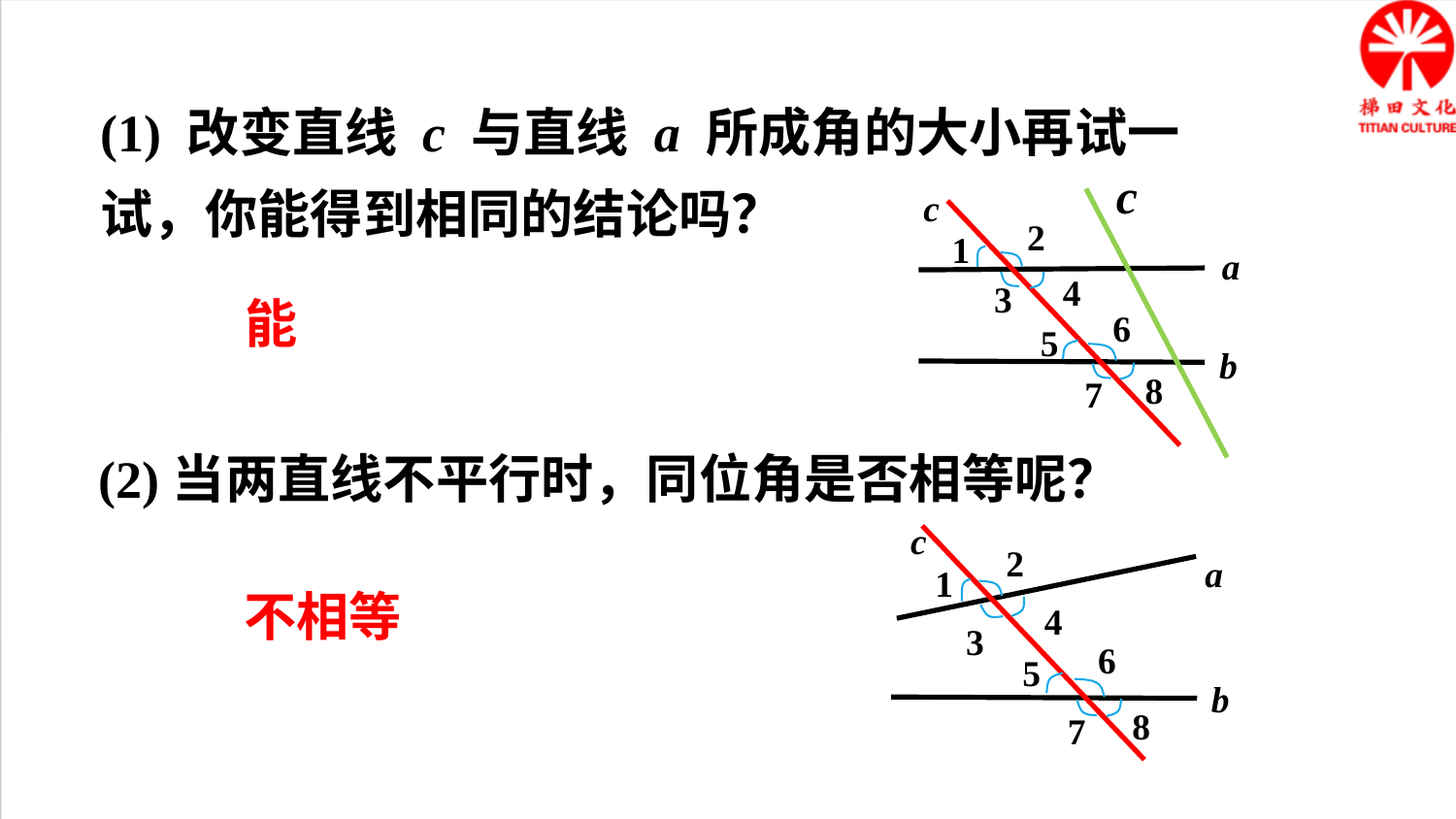

(1) 改变直线 c 与直线 a 所成角的大小再试一试，你能得到相同的结论吗？
c
c
2

1

4

3

a
6

5

8

7
b
能
(2)当两直线不平行时，同位角是否相等呢？
c
2

1

4

3
a
6

5

8

7
b
不相等